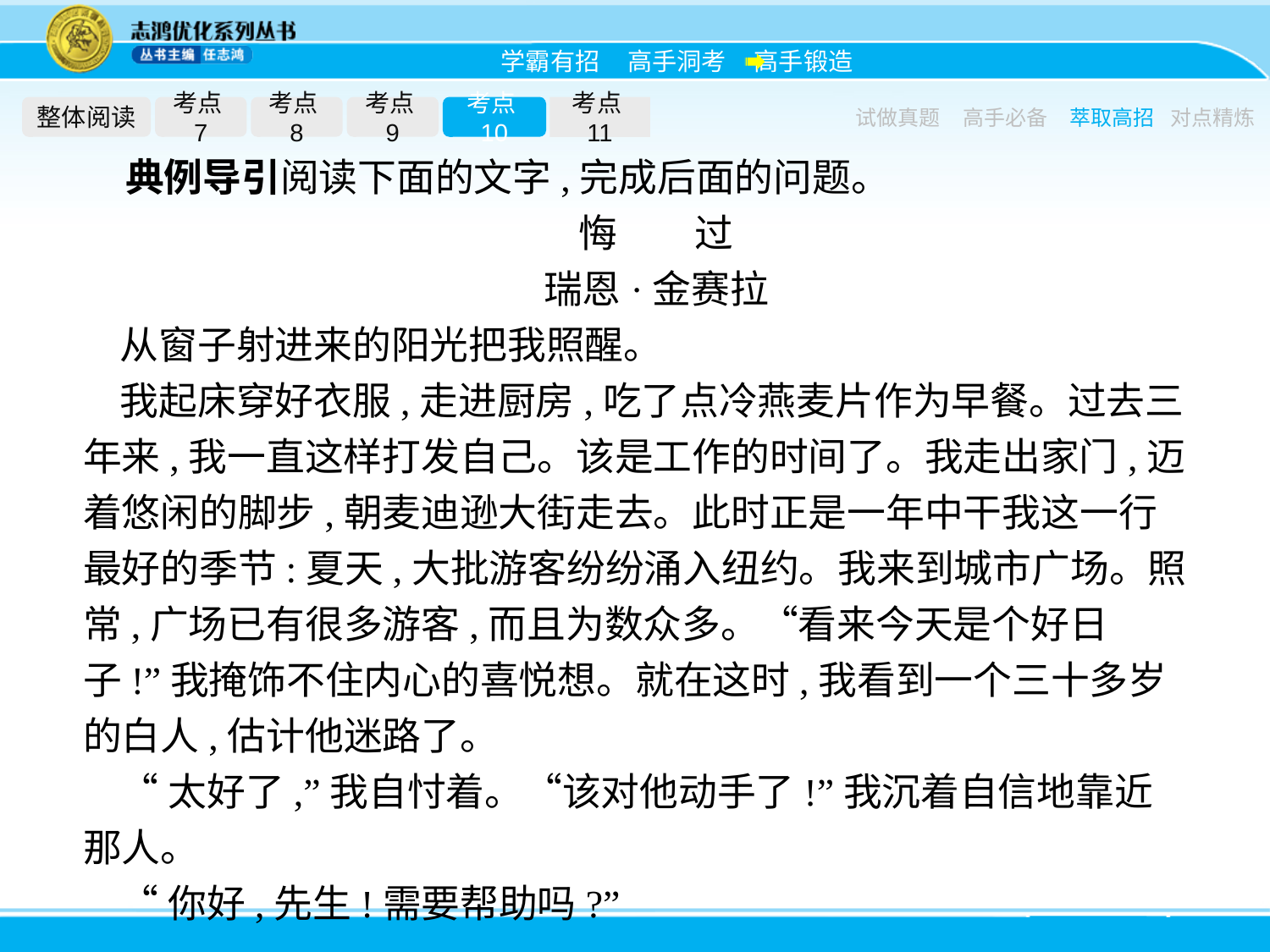

整体阅读
考点7
考点8
考点9
考点10
考点11
试做真题
高手必备
萃取高招
对点精炼
典例导引阅读下面的文字,完成后面的问题。
悔　　过
瑞恩·金赛拉
从窗子射进来的阳光把我照醒。
我起床穿好衣服,走进厨房,吃了点冷燕麦片作为早餐。过去三年来,我一直这样打发自己。该是工作的时间了。我走出家门,迈着悠闲的脚步,朝麦迪逊大街走去。此时正是一年中干我这一行最好的季节:夏天,大批游客纷纷涌入纽约。我来到城市广场。照常,广场已有很多游客,而且为数众多。“看来今天是个好日子!”我掩饰不住内心的喜悦想。就在这时,我看到一个三十多岁的白人,估计他迷路了。
“太好了,”我自忖着。“该对他动手了!”我沉着自信地靠近那人。
“你好,先生!需要帮助吗?”